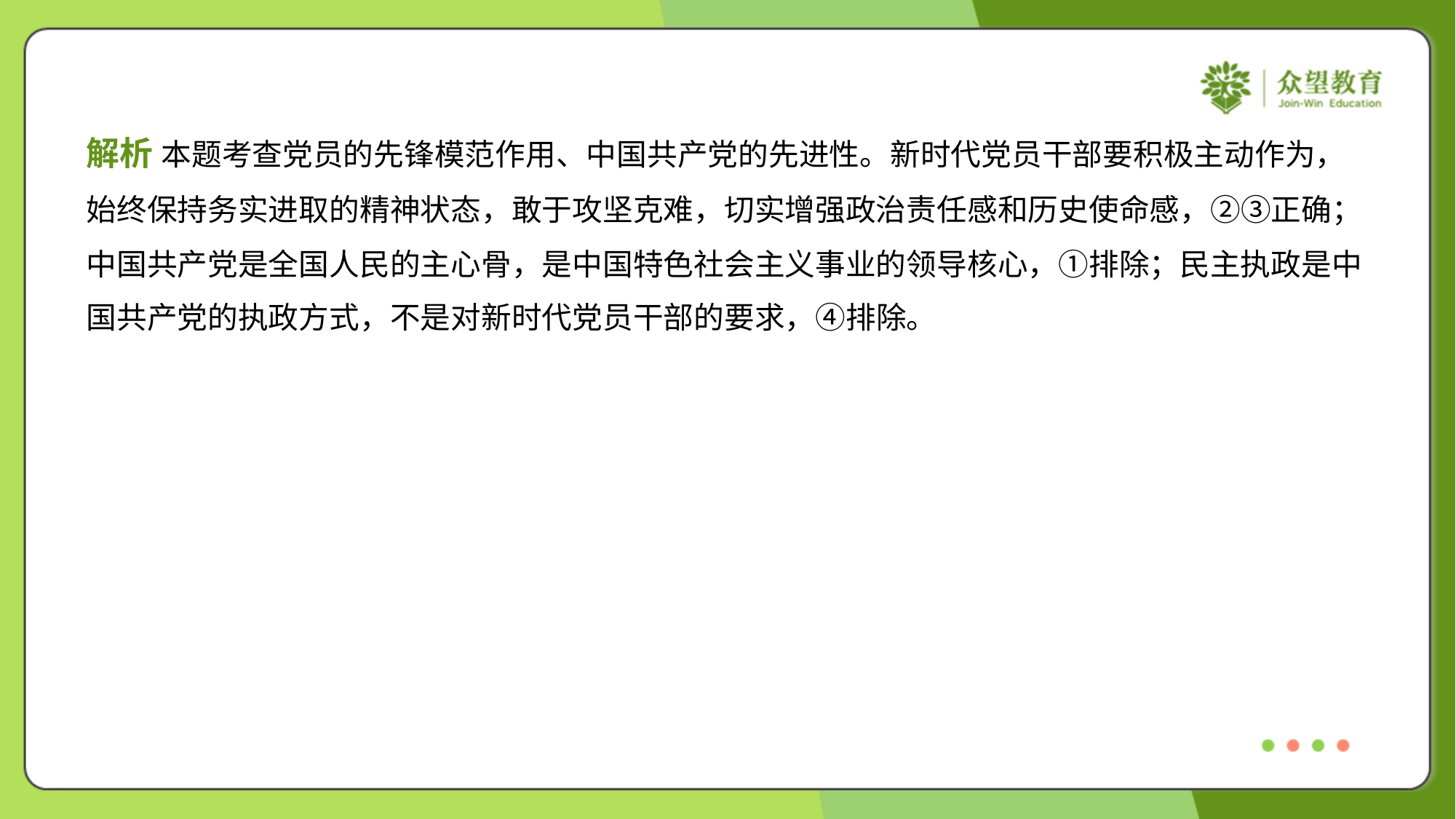

解析 本题考查党员的先锋模范作用、中国共产党的先进性。新时代党员干部要积极主动作为，
始终保持务实进取的精神状态，敢于攻坚克难，切实增强政治责任感和历史使命感，②③正确；
中国共产党是全国人民的主心骨，是中国特色社会主义事业的领导核心，①排除；民主执政是中
国共产党的执政方式，不是对新时代党员干部的要求，④排除。